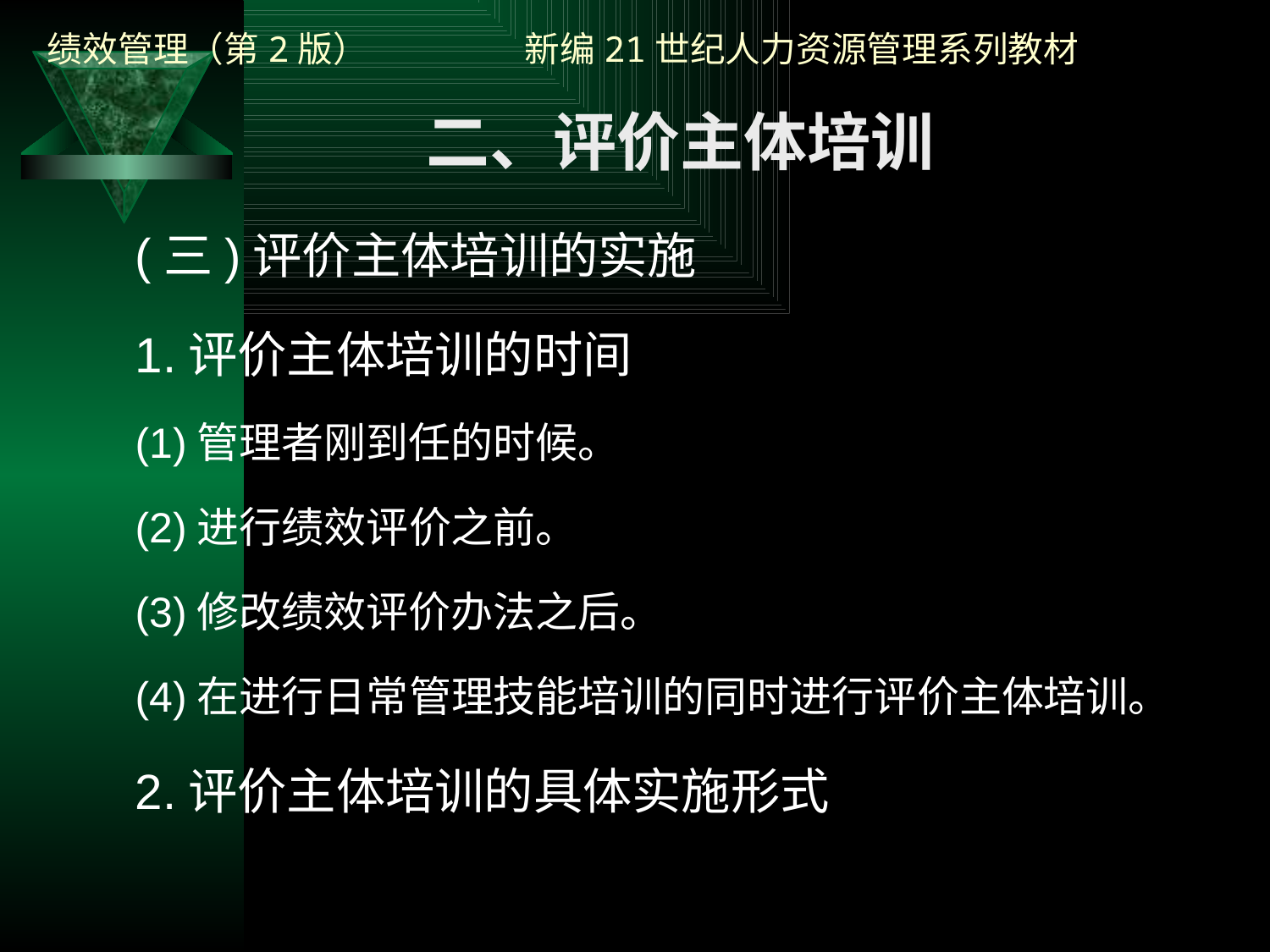

二、评价主体培训
(三)评价主体培训的实施
1.评价主体培训的时间
(1)管理者刚到任的时候。
(2)进行绩效评价之前。
(3)修改绩效评价办法之后。
(4)在进行日常管理技能培训的同时进行评价主体培训。
2.评价主体培训的具体实施形式